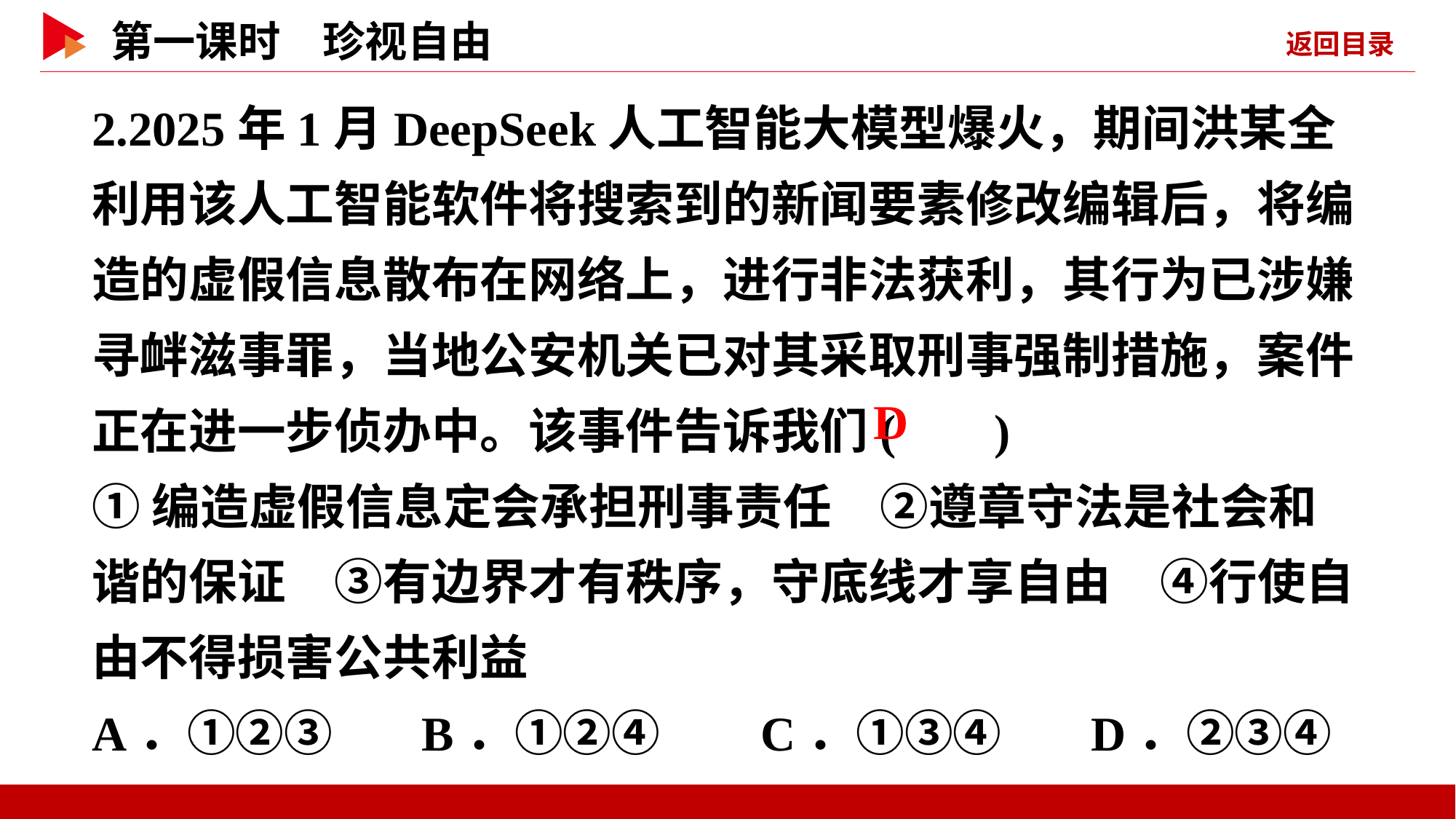

2.2025年1月DeepSeek人工智能大模型爆火，期间洪某全利用该人工智能软件将搜索到的新闻要素修改编辑后，将编造的虚假信息散布在网络上，进行非法获利，其行为已涉嫌寻衅滋事罪，当地公安机关已对其采取刑事强制措施，案件正在进一步侦办中。该事件告诉我们(        )
①编造虚假信息定会承担刑事责任　②遵章守法是社会和谐的保证　③有边界才有秩序，守底线才享自由　④行使自由不得损害公共利益
A．①②③       B．①②④        C．①③④       D．②③④
   D